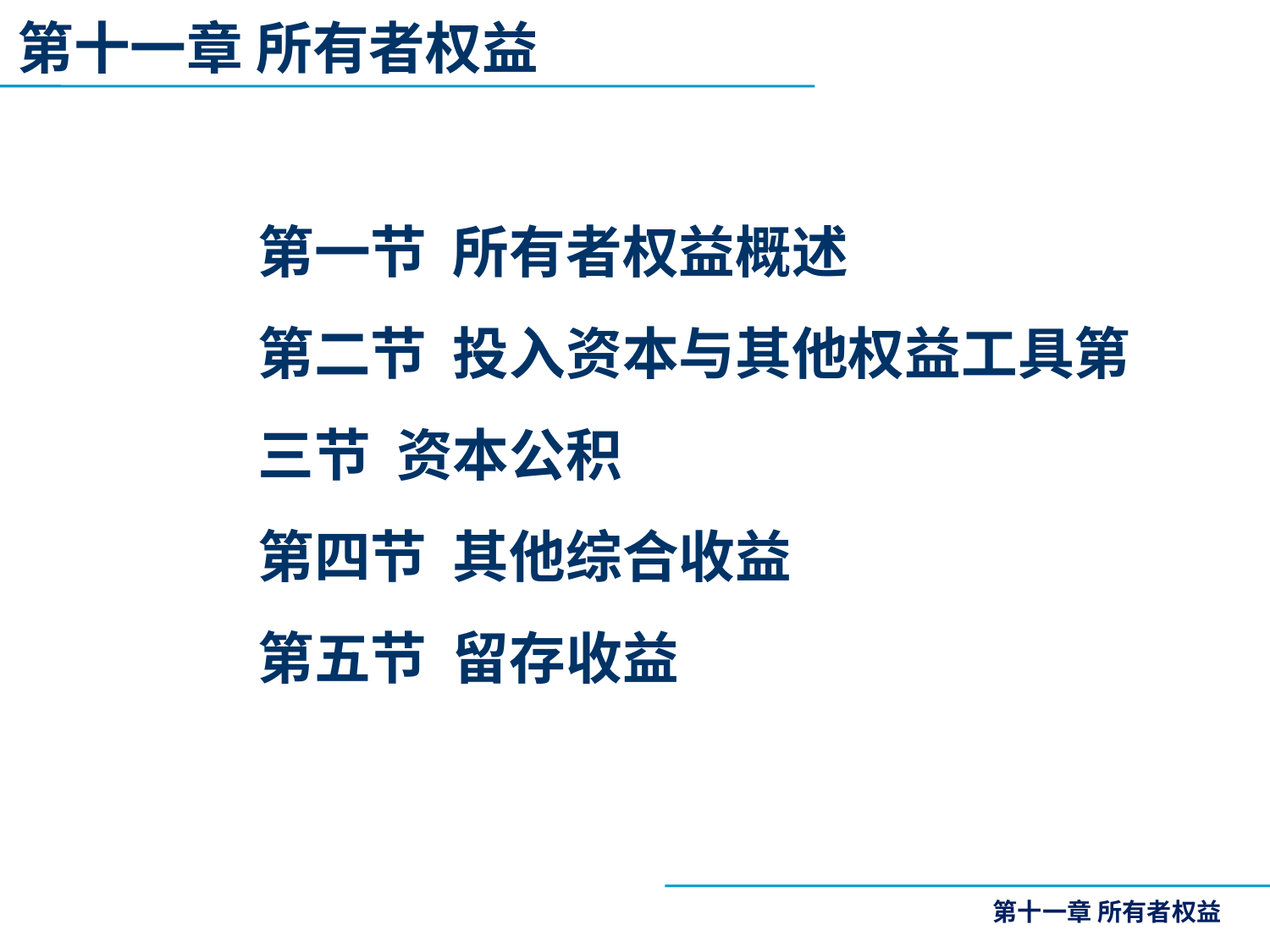

第十一章 所有者权益
第一节  所有者权益概述
第二节  投入资本与其他权益工具第三节  资本公积
第四节  其他综合收益
第五节  留存收益